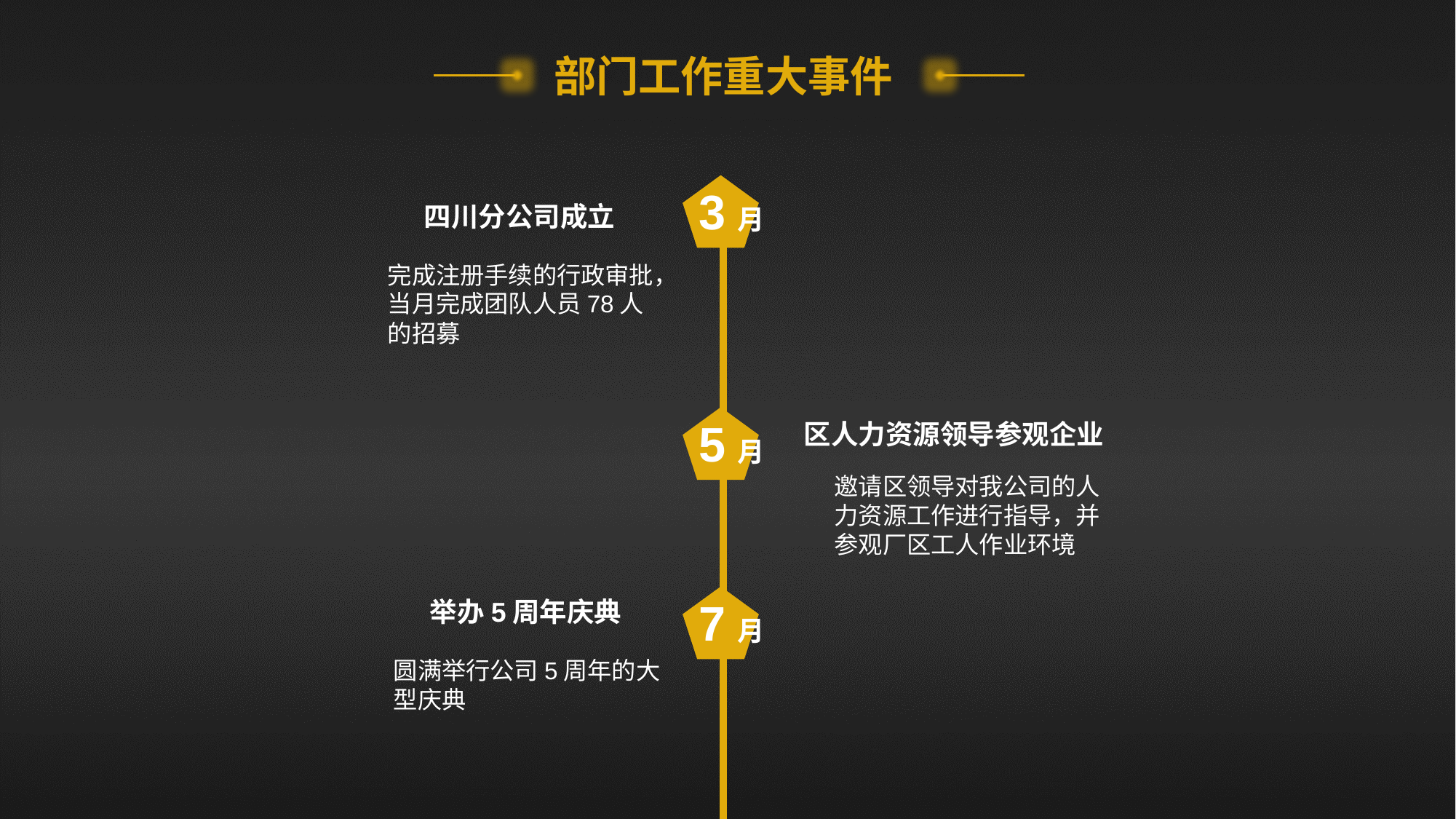

部门工作重大事件

3月
四川分公司成立
完成注册手续的行政审批，当月完成团队人员78人的招募

5月
区人力资源领导参观企业
邀请区领导对我公司的人力资源工作进行指导，并参观厂区工人作业环境

7月
举办5周年庆典
圆满举行公司5周年的大型庆典